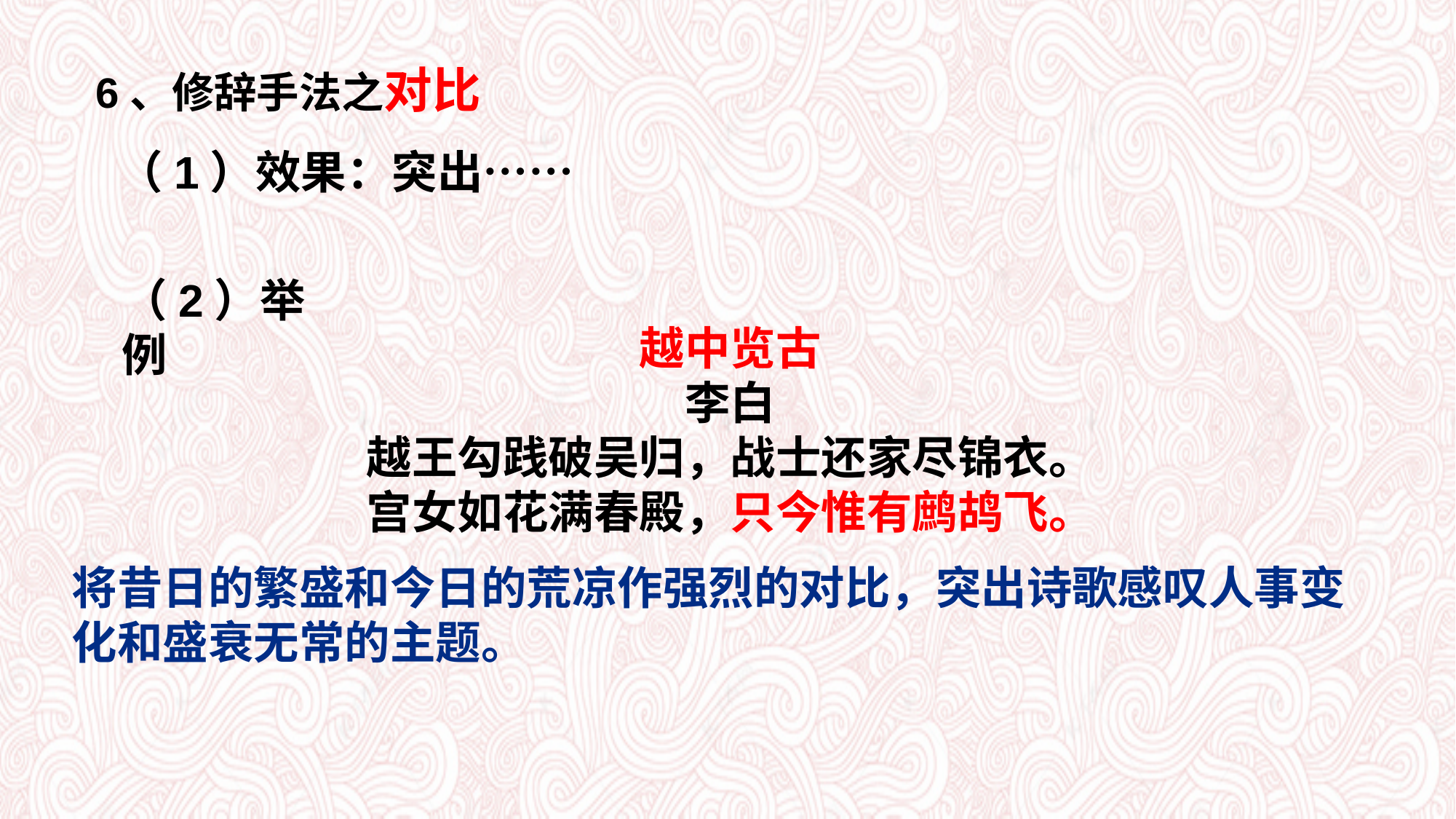

6、修辞手法之对比
（1）效果：突出……
（2）举例
越中览古
李白
越王勾践破吴归，战士还家尽锦衣。
宫女如花满春殿，只今惟有鹧鸪飞。
将昔日的繁盛和今日的荒凉作强烈的对比，突出诗歌感叹人事变化和盛衰无常的主题。